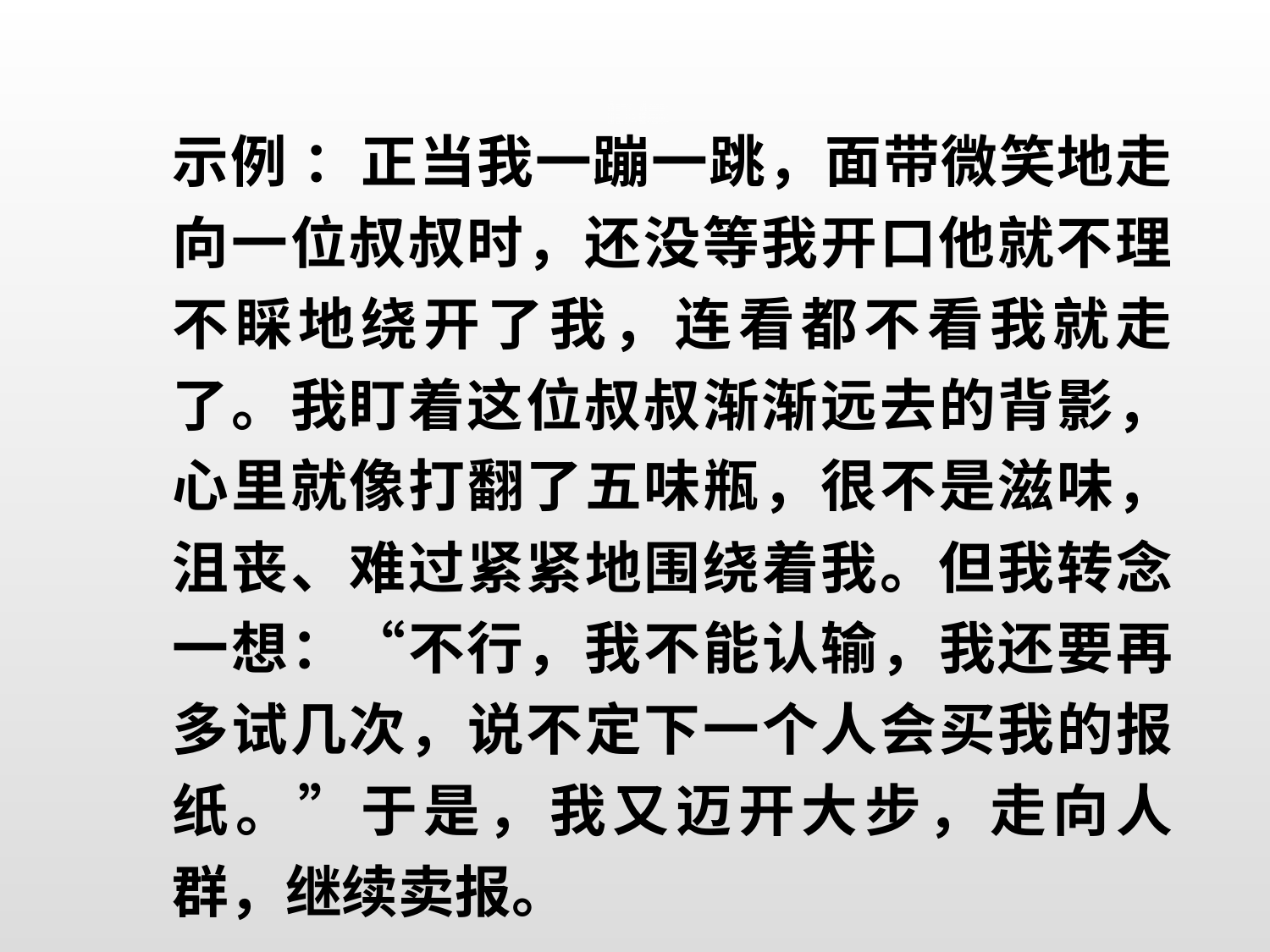

示例 ：正当我一蹦一跳，面带微笑地走向一位叔叔时，还没等我开口他就不理不睬地绕开了我，连看都不看我就走了。我盯着这位叔叔渐渐远去的背影，心里就像打翻了五味瓶，很不是滋味，沮丧、难过紧紧地围绕着我。但我转念一想：“不行，我不能认输，我还要再多试几次，说不定下一个人会买我的报纸。”于是，我又迈开大步，走向人群，继续卖报。